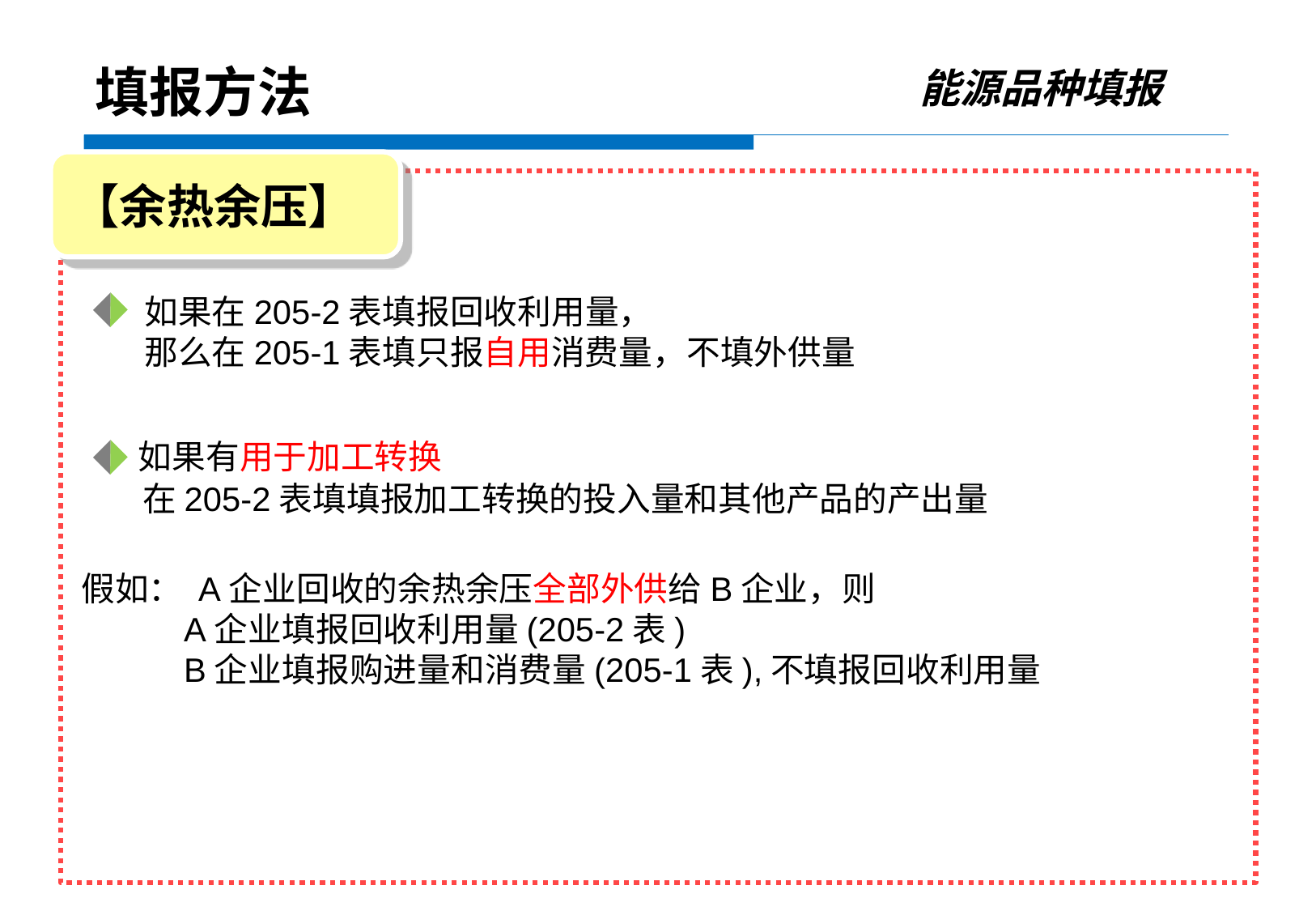

能源品种填报
填报方法

【余热余压】

 如果在205-2表填报回收利用量，
 那么在205-1表填只报自用消费量，不填外供量

 如果有用于加工转换
  在205-2表填填报加工转换的投入量和其他产品的产出量

假如： A企业回收的余热余压全部外供给B企业，则
           A企业填报回收利用量(205-2表)
           B企业填报购进量和消费量(205-1表),不填报回收利用量